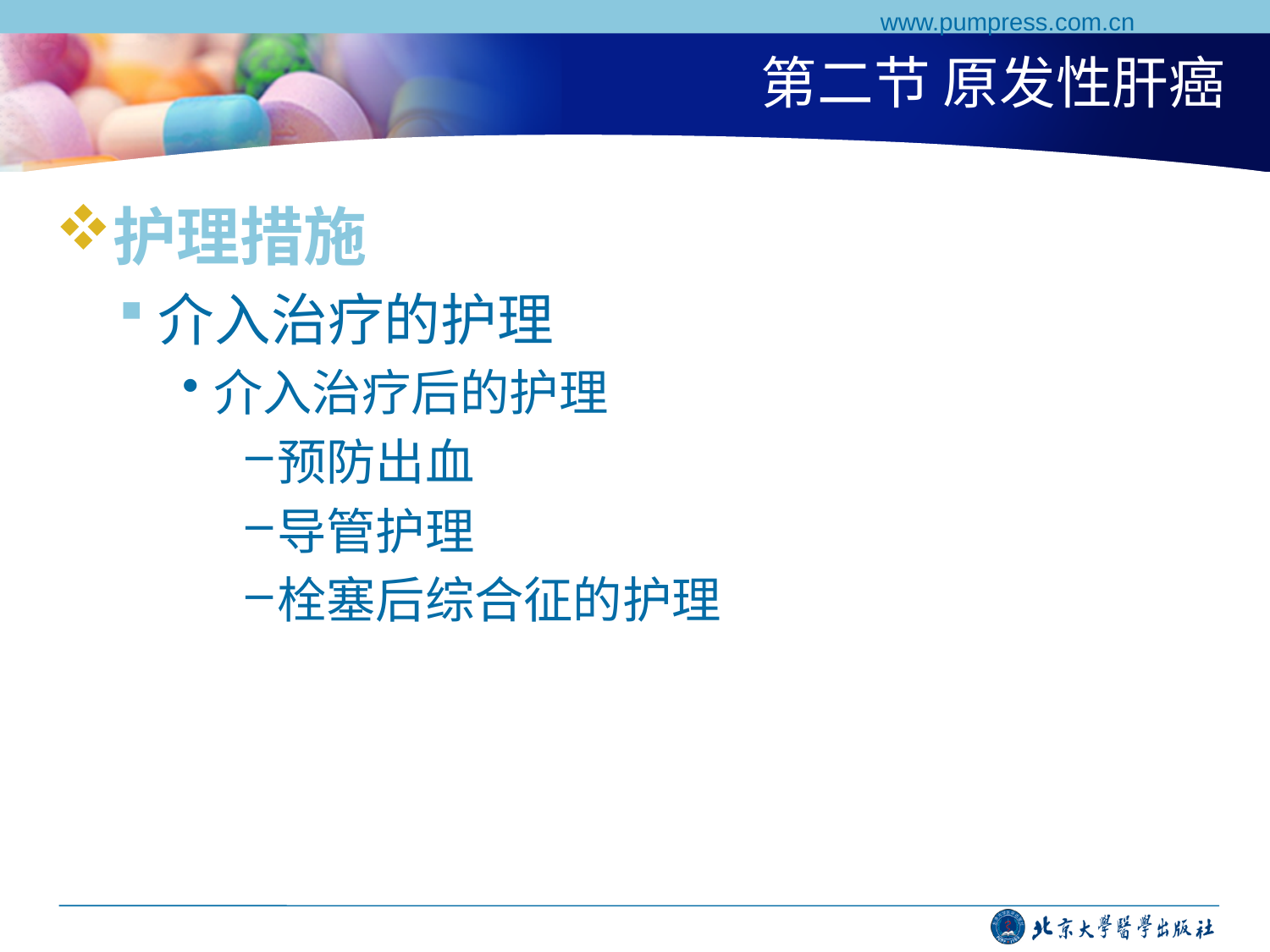

www.pumpress.com.cn
# 第二节 原发性肝癌
护理措施
介入治疗的护理
介入治疗后的护理
预防出血
导管护理
栓塞后综合征的护理